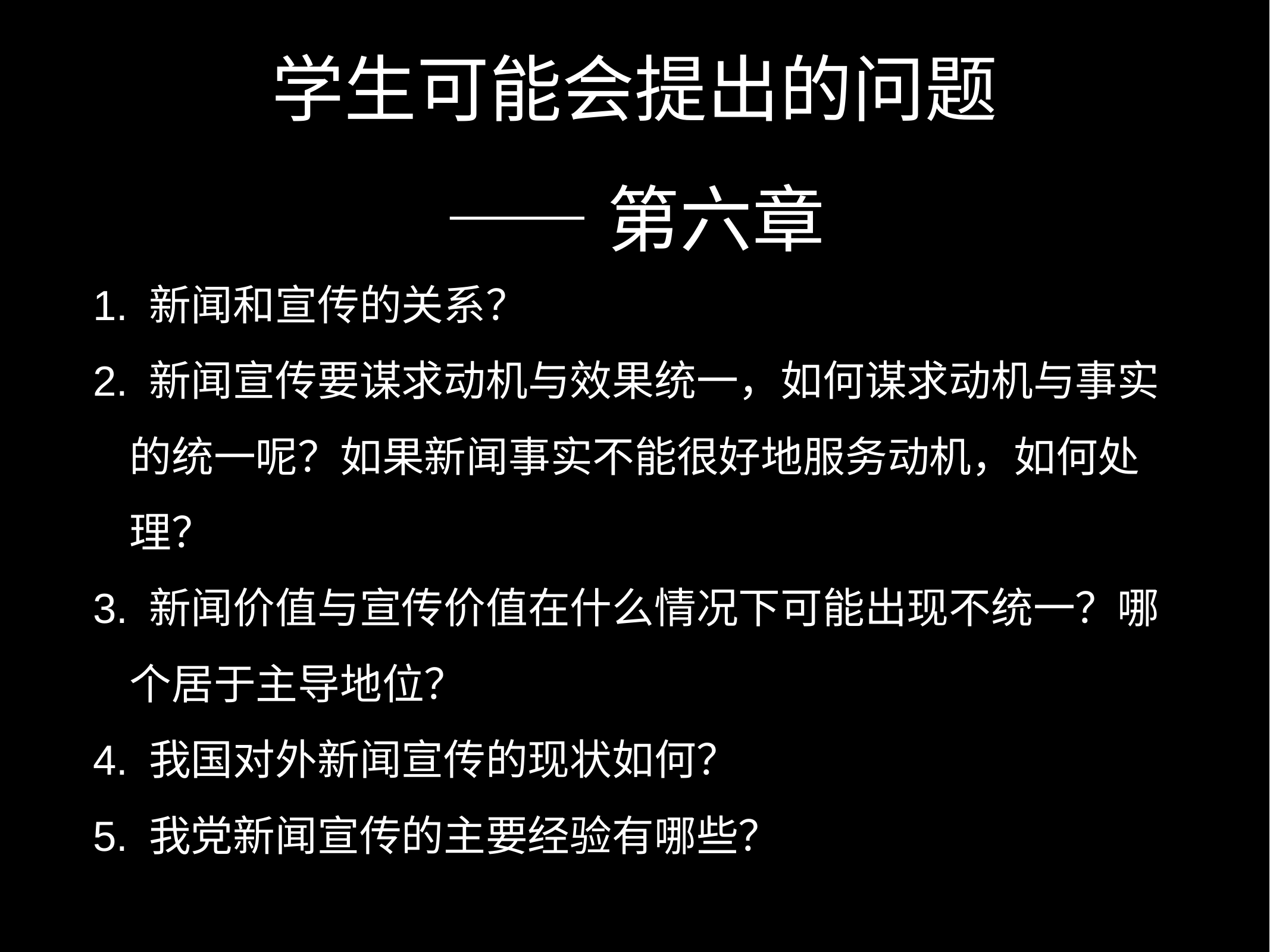

# 学生可能会提出的问题
——第六章
 新闻和宣传的关系？
 新闻宣传要谋求动机与效果统一，如何谋求动机与事实的统一呢？如果新闻事实不能很好地服务动机，如何处理？
 新闻价值与宣传价值在什么情况下可能出现不统一？哪个居于主导地位？
 我国对外新闻宣传的现状如何？
 我党新闻宣传的主要经验有哪些？